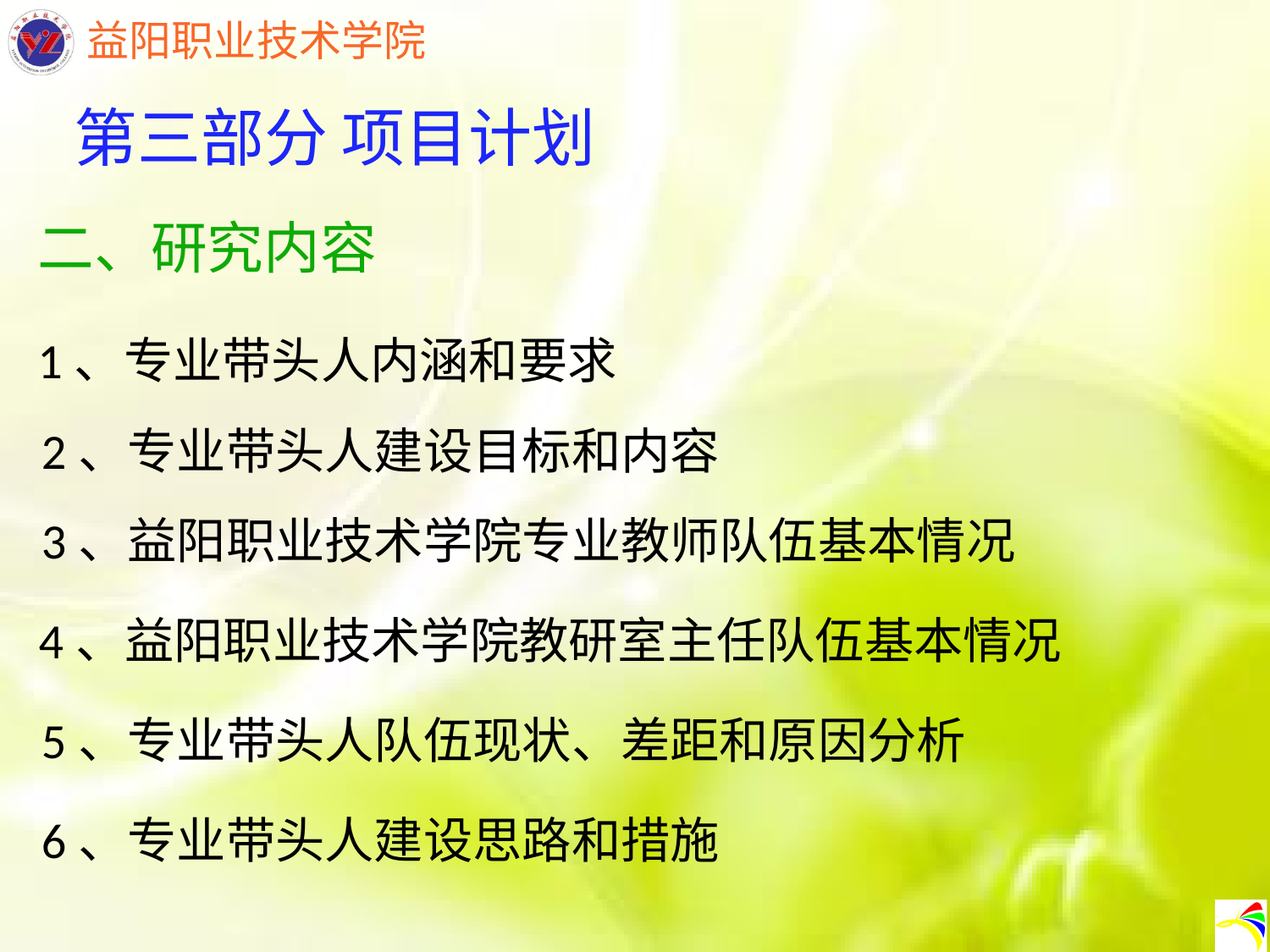

第三部分 项目计划
二、研究内容
1、专业带头人内涵和要求
2、专业带头人建设目标和内容
3、益阳职业技术学院专业教师队伍基本情况
4、益阳职业技术学院教研室主任队伍基本情况
5、专业带头人队伍现状、差距和原因分析
6、专业带头人建设思路和措施